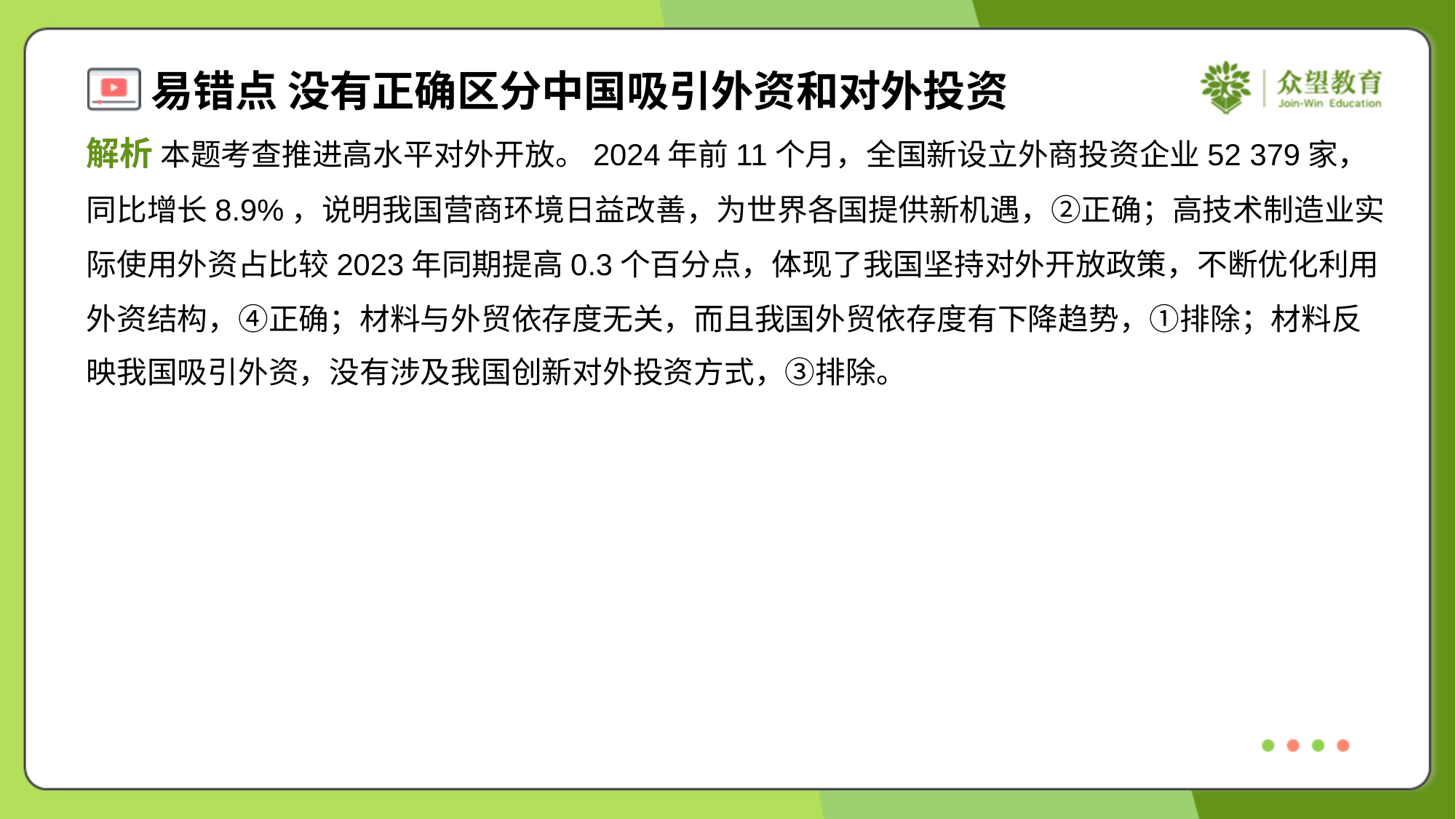

解析 本题考查推进高水平对外开放。2024年前11个月，全国新设立外商投资企业52 379家，
同比增长8.9%，说明我国营商环境日益改善，为世界各国提供新机遇，②正确；高技术制造业实
际使用外资占比较2023年同期提高0.3个百分点，体现了我国坚持对外开放政策，不断优化利用
外资结构，④正确；材料与外贸依存度无关，而且我国外贸依存度有下降趋势，①排除；材料反
映我国吸引外资，没有涉及我国创新对外投资方式，③排除。